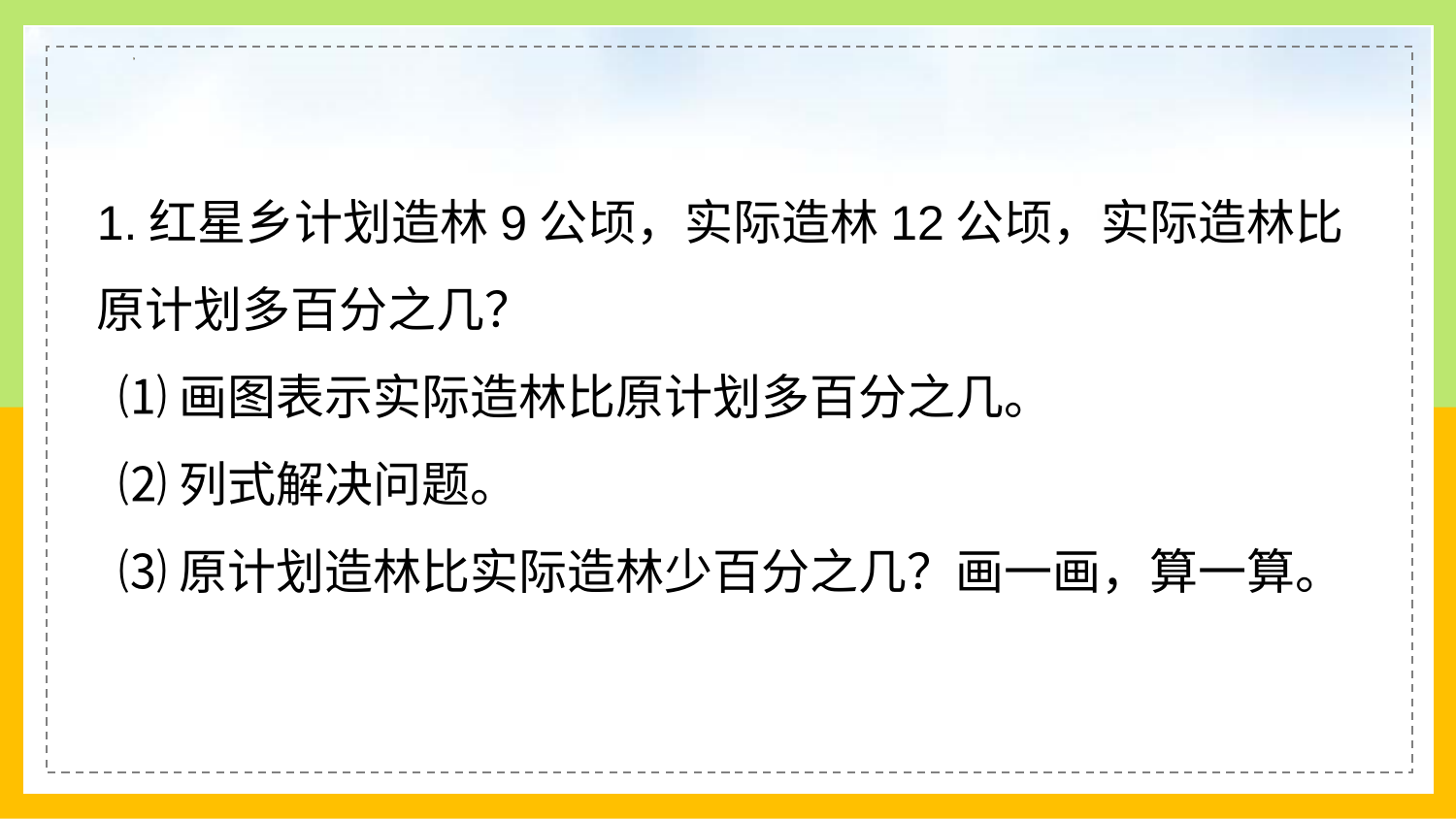

1.红星乡计划造林9公顷，实际造林12公顷，实际造林比原计划多百分之几？
  ⑴画图表示实际造林比原计划多百分之几。
  ⑵列式解决问题。
  ⑶原计划造林比实际造林少百分之几？画一画，算一算。